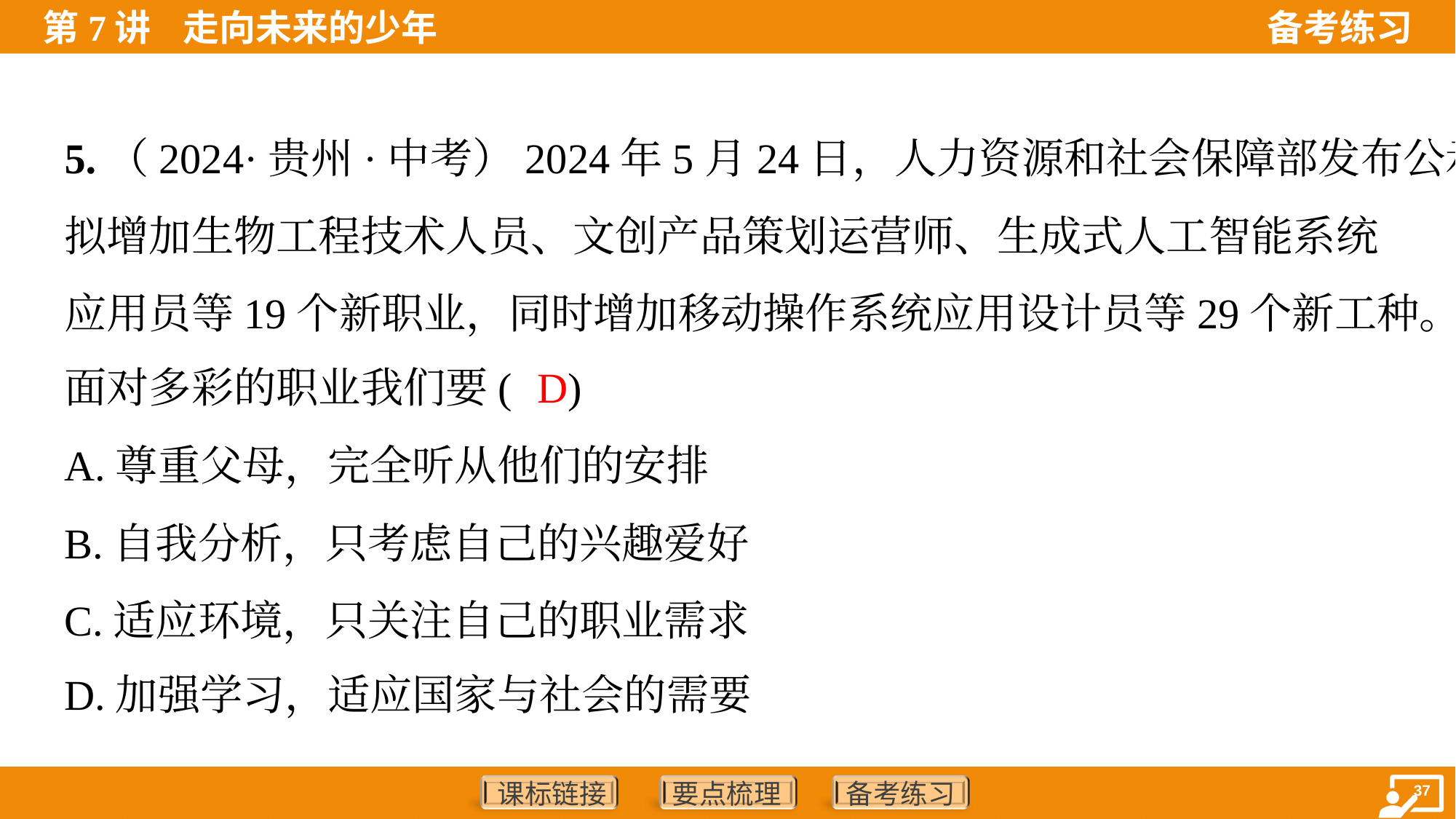

5.（2024·贵州·中考）2024年5月24日，人力资源和社会保障部发布公示，
拟增加生物工程技术人员、文创产品策划运营师、生成式人工智能系统
应用员等19个新职业，同时增加移动操作系统应用设计员等29个新工种。
面对多彩的职业我们要(     )
D
A.尊重父母，完全听从他们的安排
B.自我分析，只考虑自己的兴趣爱好
C.适应环境，只关注自己的职业需求
D.加强学习，适应国家与社会的需要